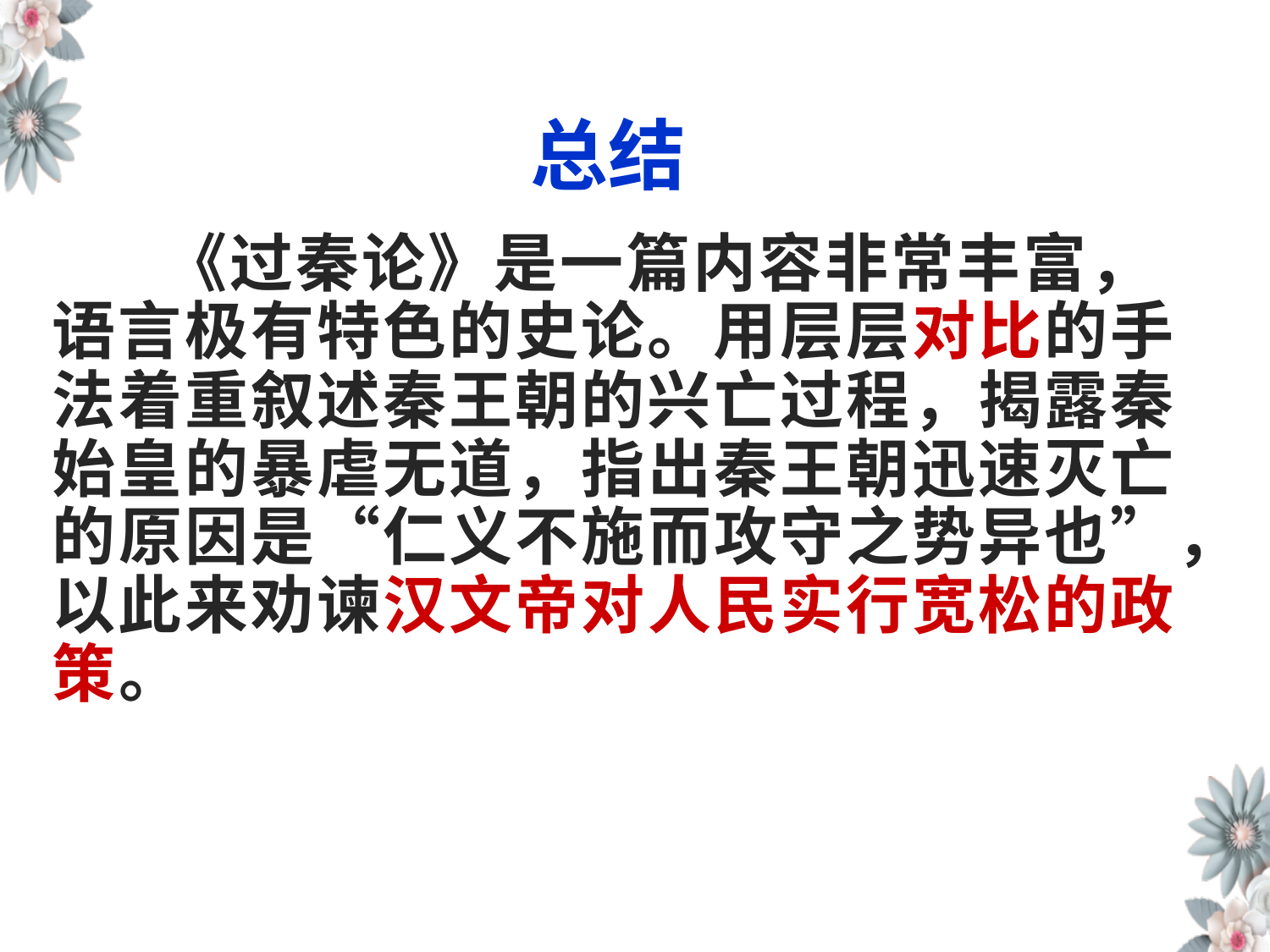

# 总结
　　　《过秦论》是一篇内容非常丰富，语言极有特色的史论。用层层对比的手法着重叙述秦王朝的兴亡过程，揭露秦始皇的暴虐无道，指出秦王朝迅速灭亡的原因是“仁义不施而攻守之势异也”，以此来劝谏汉文帝对人民实行宽松的政策。